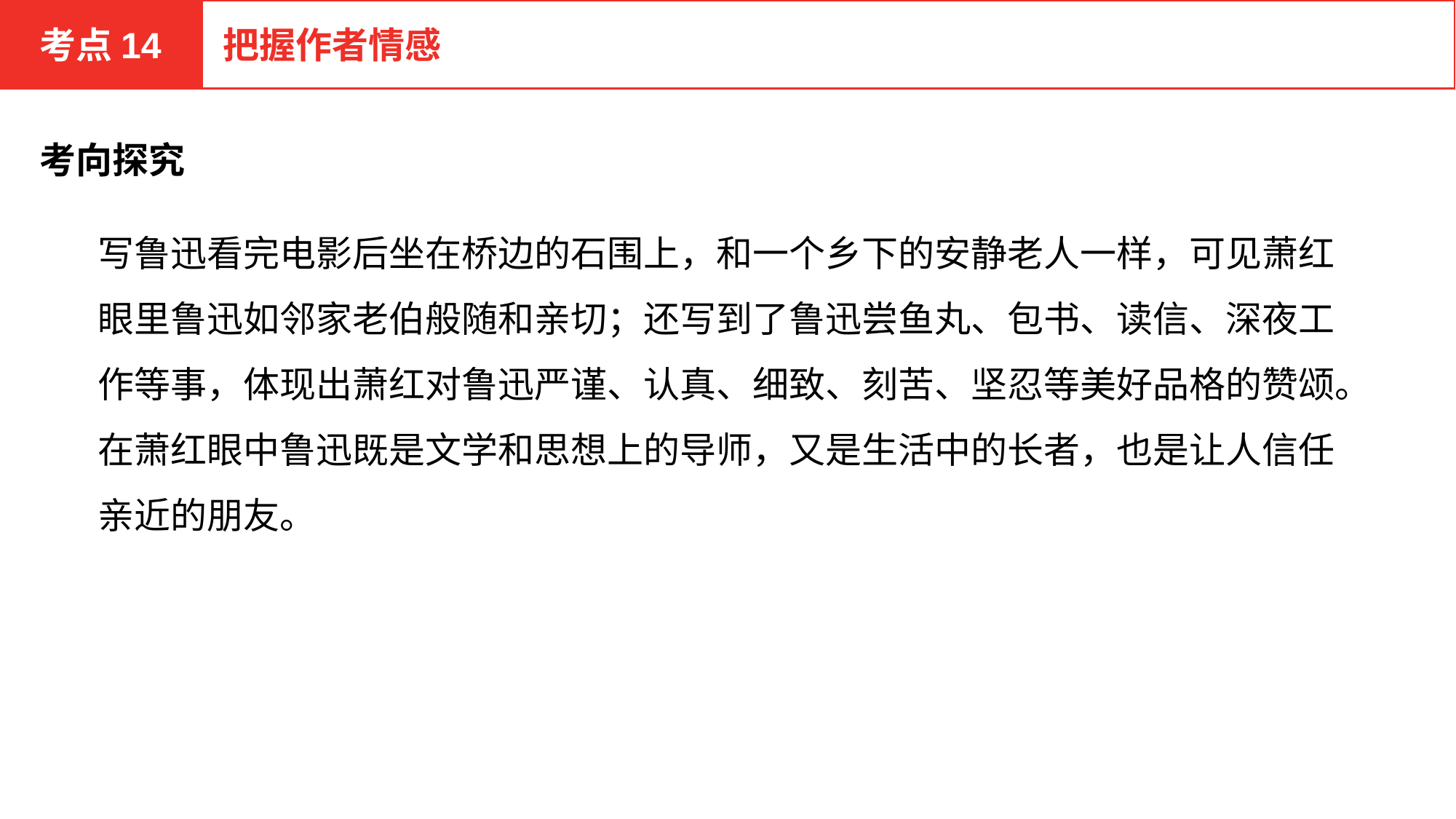

考点14
把握作者情感
考向探究

写鲁迅看完电影后坐在桥边的石围上，和一个乡下的安静老人一样，可见萧红眼里鲁迅如邻家老伯般随和亲切；还写到了鲁迅尝鱼丸、包书、读信、深夜工作等事，体现出萧红对鲁迅严谨、认真、细致、刻苦、坚忍等美好品格的赞颂。在萧红眼中鲁迅既是文学和思想上的导师，又是生活中的长者，也是让人信任亲近的朋友。